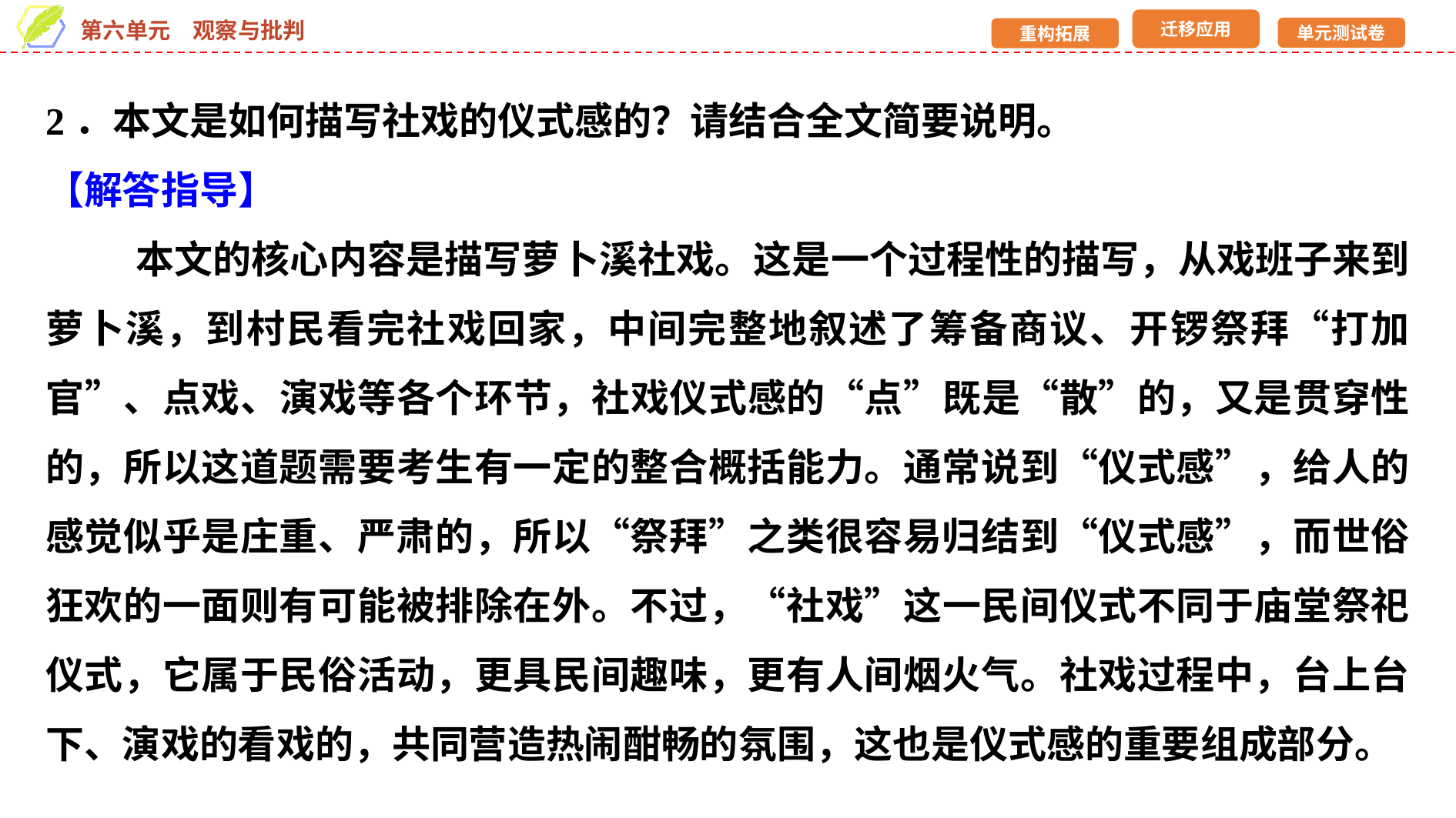

2．本文是如何描写社戏的仪式感的？请结合全文简要说明。
【解答指导】
本文的核心内容是描写萝卜溪社戏。这是一个过程性的描写，从戏班子来到萝卜溪，到村民看完社戏回家，中间完整地叙述了筹备商议、开锣祭拜“打加官”、点戏、演戏等各个环节，社戏仪式感的“点”既是“散”的，又是贯穿性的，所以这道题需要考生有一定的整合概括能力。通常说到“仪式感”，给人的感觉似乎是庄重、严肃的，所以“祭拜”之类很容易归结到“仪式感”，而世俗狂欢的一面则有可能被排除在外。不过，“社戏”这一民间仪式不同于庙堂祭祀仪式，它属于民俗活动，更具民间趣味，更有人间烟火气。社戏过程中，台上台下、演戏的看戏的，共同营造热闹酣畅的氛围，这也是仪式感的重要组成部分。